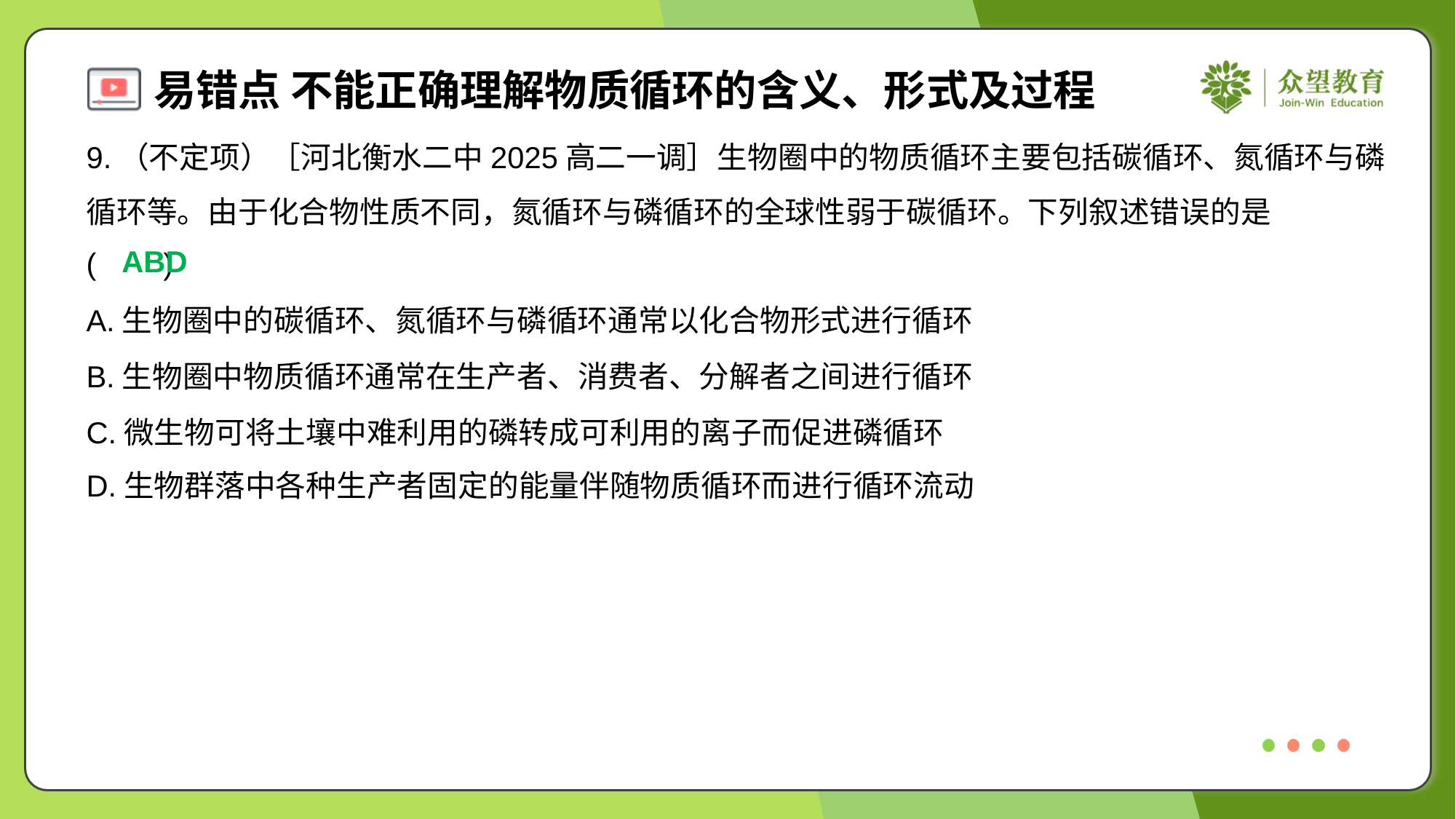

9.（不定项）［河北衡水二中2025高二一调］生物圈中的物质循环主要包括碳循环、氮循环与磷
循环等。由于化合物性质不同，氮循环与磷循环的全球性弱于碳循环。下列叙述错误的是
(        )
ABD
A.生物圈中的碳循环、氮循环与磷循环通常以化合物形式进行循环
B.生物圈中物质循环通常在生产者、消费者、分解者之间进行循环
C.微生物可将土壤中难利用的磷转成可利用的离子而促进磷循环
D.生物群落中各种生产者固定的能量伴随物质循环而进行循环流动